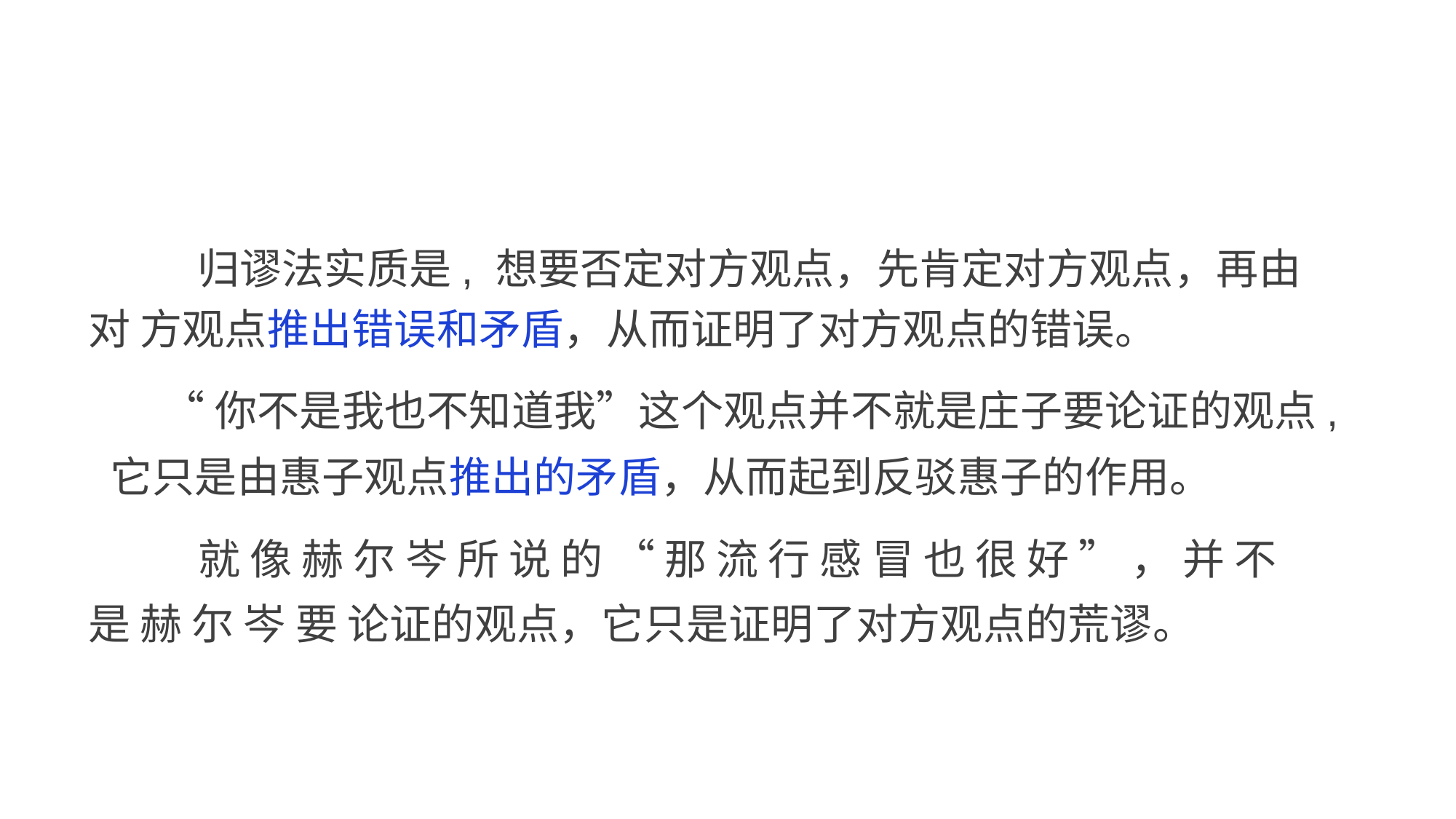

归谬法实质是, 想要否定对方观点，先肯定对方观点，再由对 方观点推出错误和矛盾，从而证明了对方观点的错误。
“你不是我也不知道我”这个观点并不就是庄子要论证的观点, 它只是由惠子观点推出的矛盾，从而起到反驳惠子的作用。
就 像 赫 尔 岑 所 说 的 “ 那 流 行 感 冒 也 很 好 ” ， 并 不 是 赫 尔 岑 要 论证的观点，它只是证明了对方观点的荒谬。